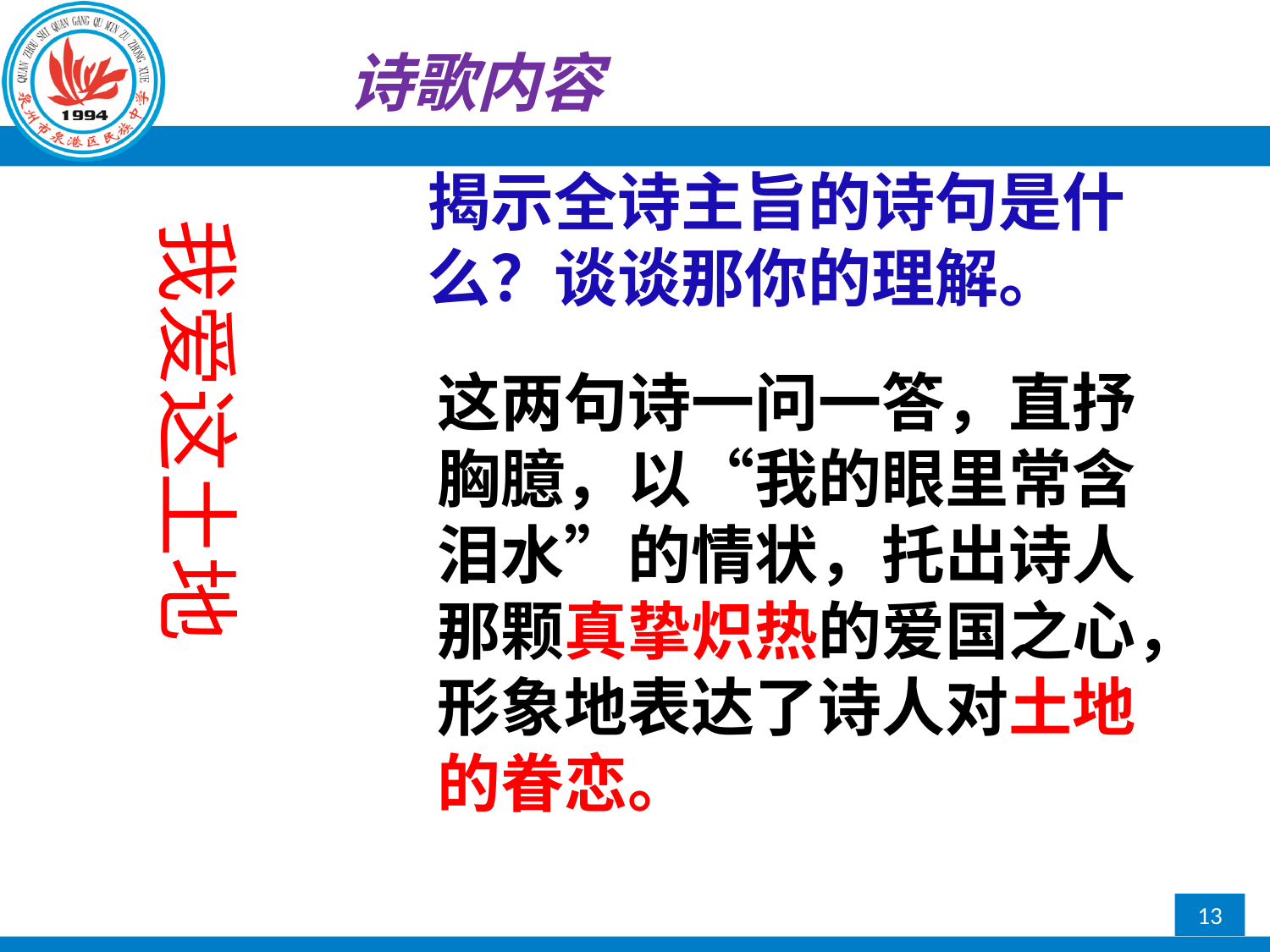

诗歌内容
揭示全诗主旨的诗句是什么？谈谈那你的理解。
我爱这土地
这两句诗一问一答，直抒胸臆，以“我的眼里常含
泪水”的情状，托出诗人那颗真挚炽热的爱国之心，
形象地表达了诗人对土地的眷恋。